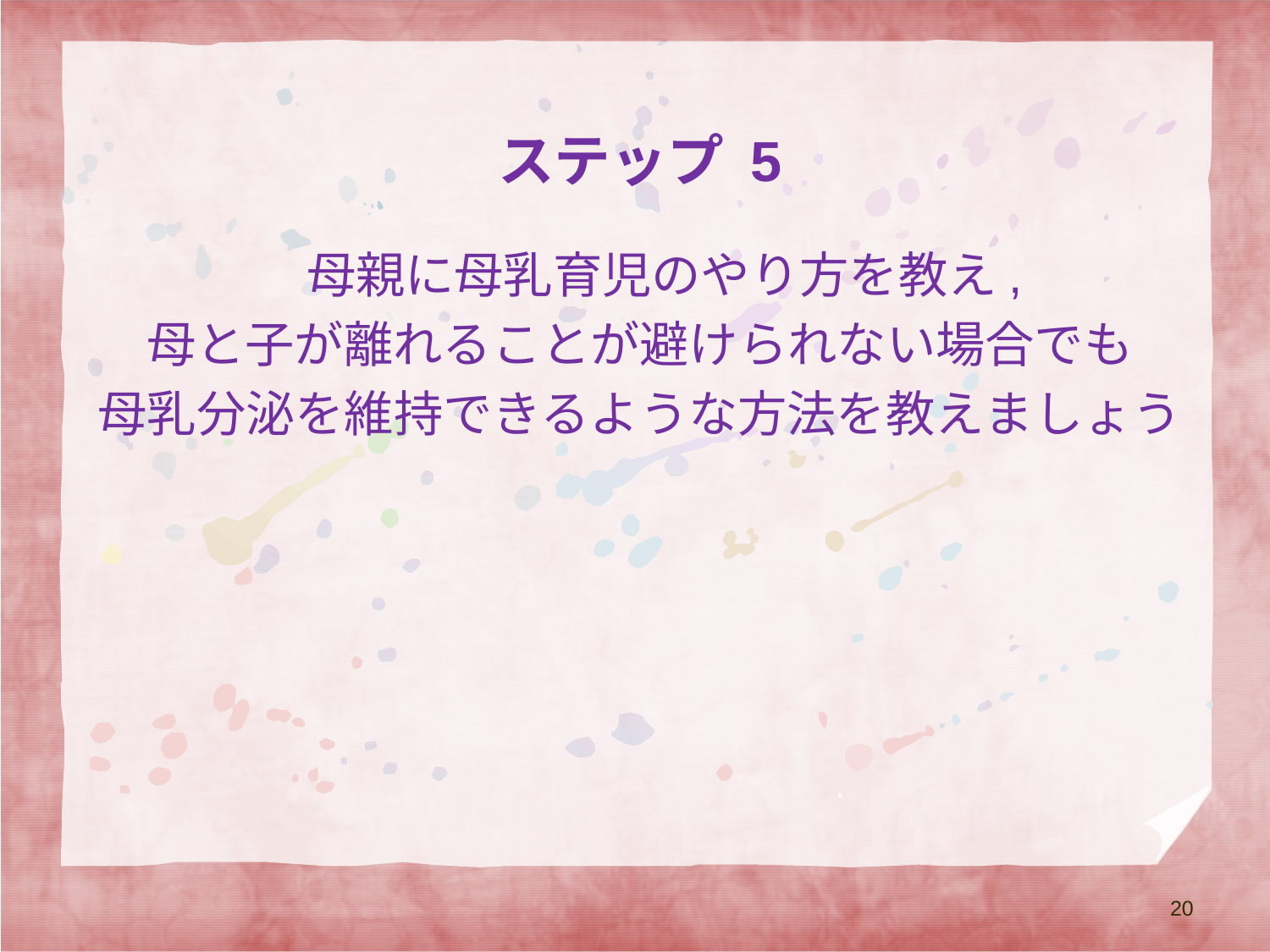

# ステップ 5
　母親に母乳育児のやり方を教え,
母と子が離れることが避けられない場合でも
母乳分泌を維持できるような方法を教えましょう
20